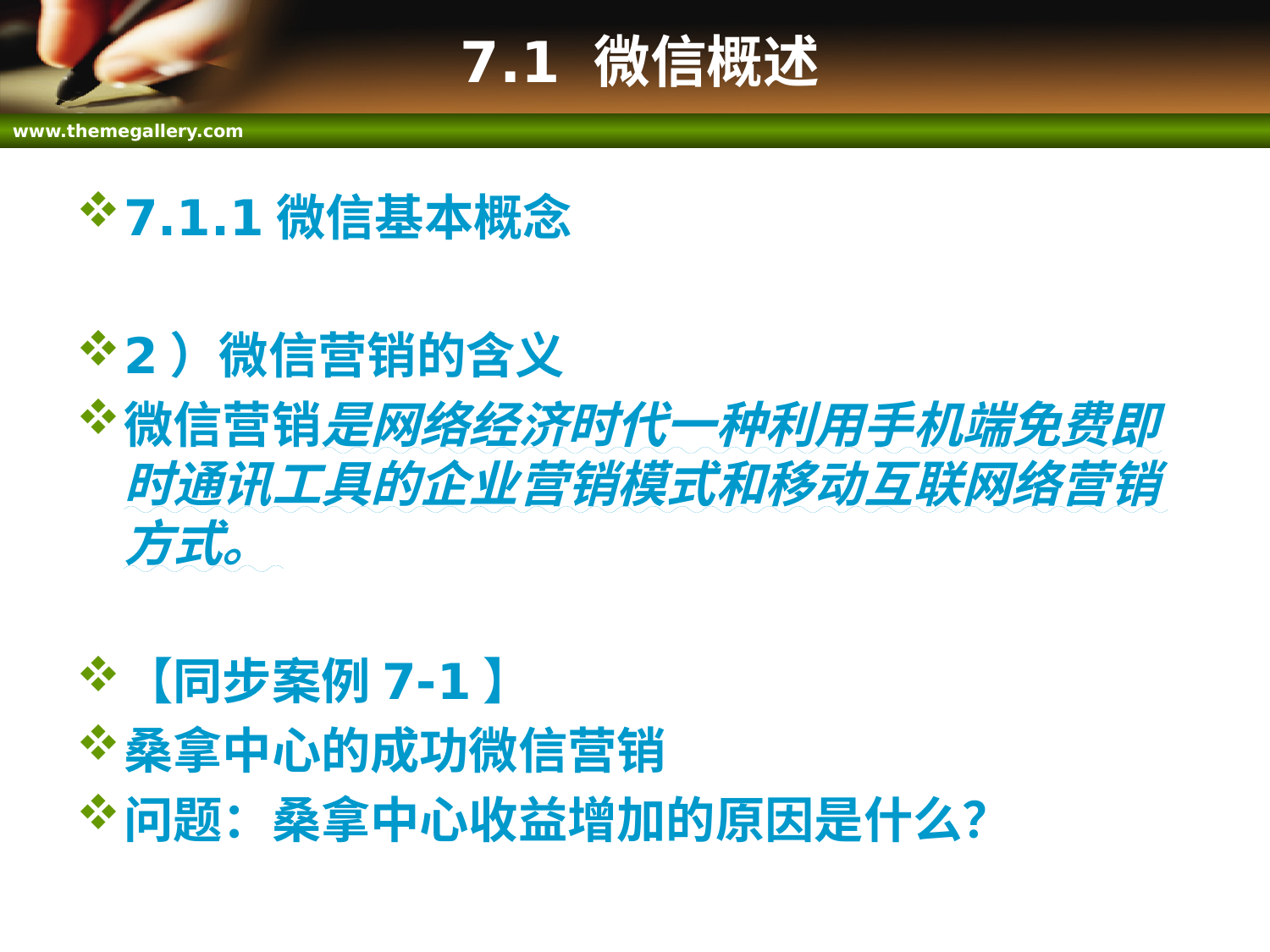

# 7.1 微信概述
7.1.1微信基本概念

2）微信营销的含义
微信营销是网络经济时代一种利用手机端免费即时通讯工具的企业营销模式和移动互联网络营销方式。

【同步案例7-1】
桑拿中心的成功微信营销
问题：桑拿中心收益增加的原因是什么？